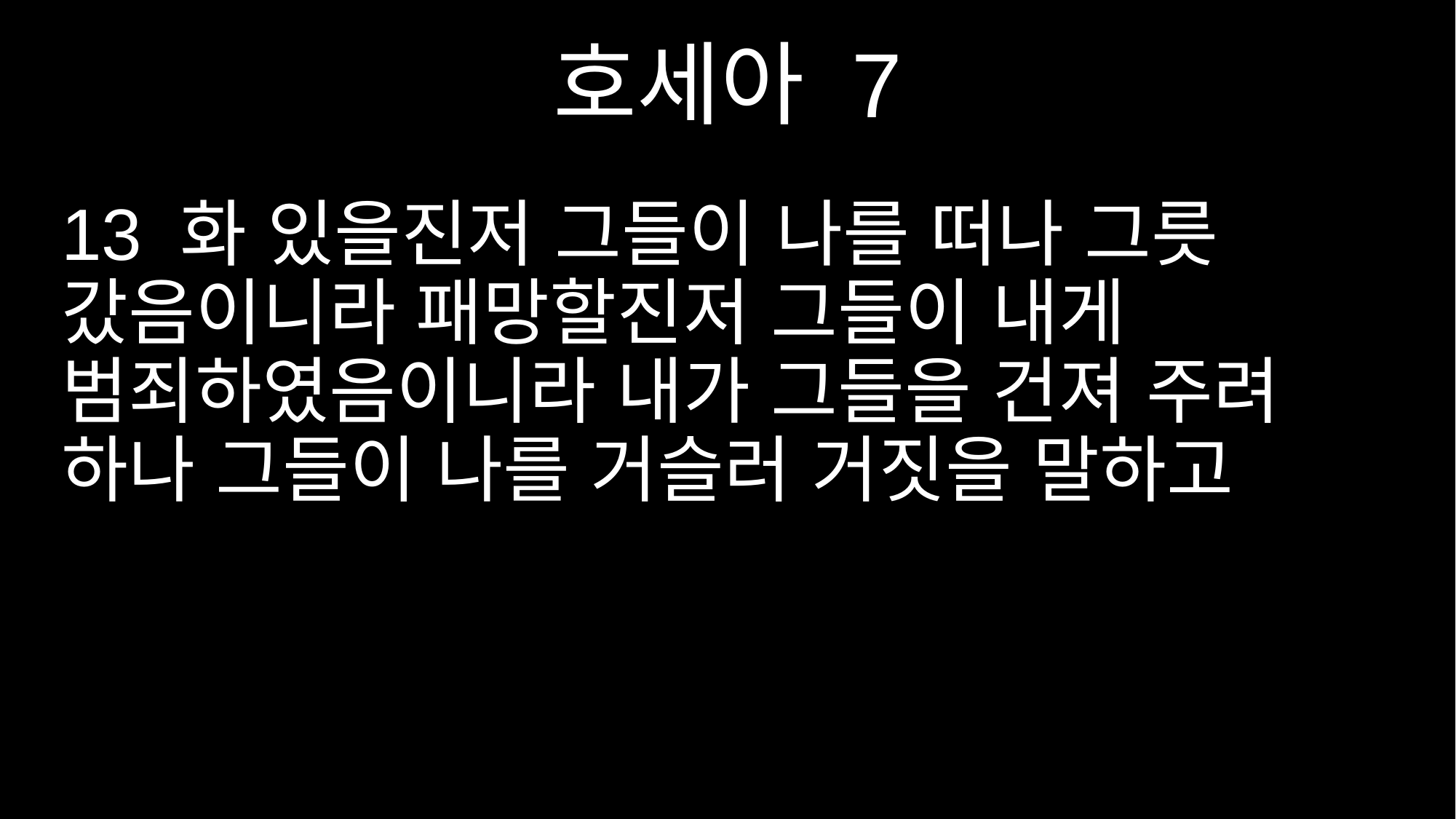

호세아 7
13 화 있을진저 그들이 나를 떠나 그릇 갔음이니라 패망할진저 그들이 내게 범죄하였음이니라 내가 그들을 건져 주려 하나 그들이 나를 거슬러 거짓을 말하고